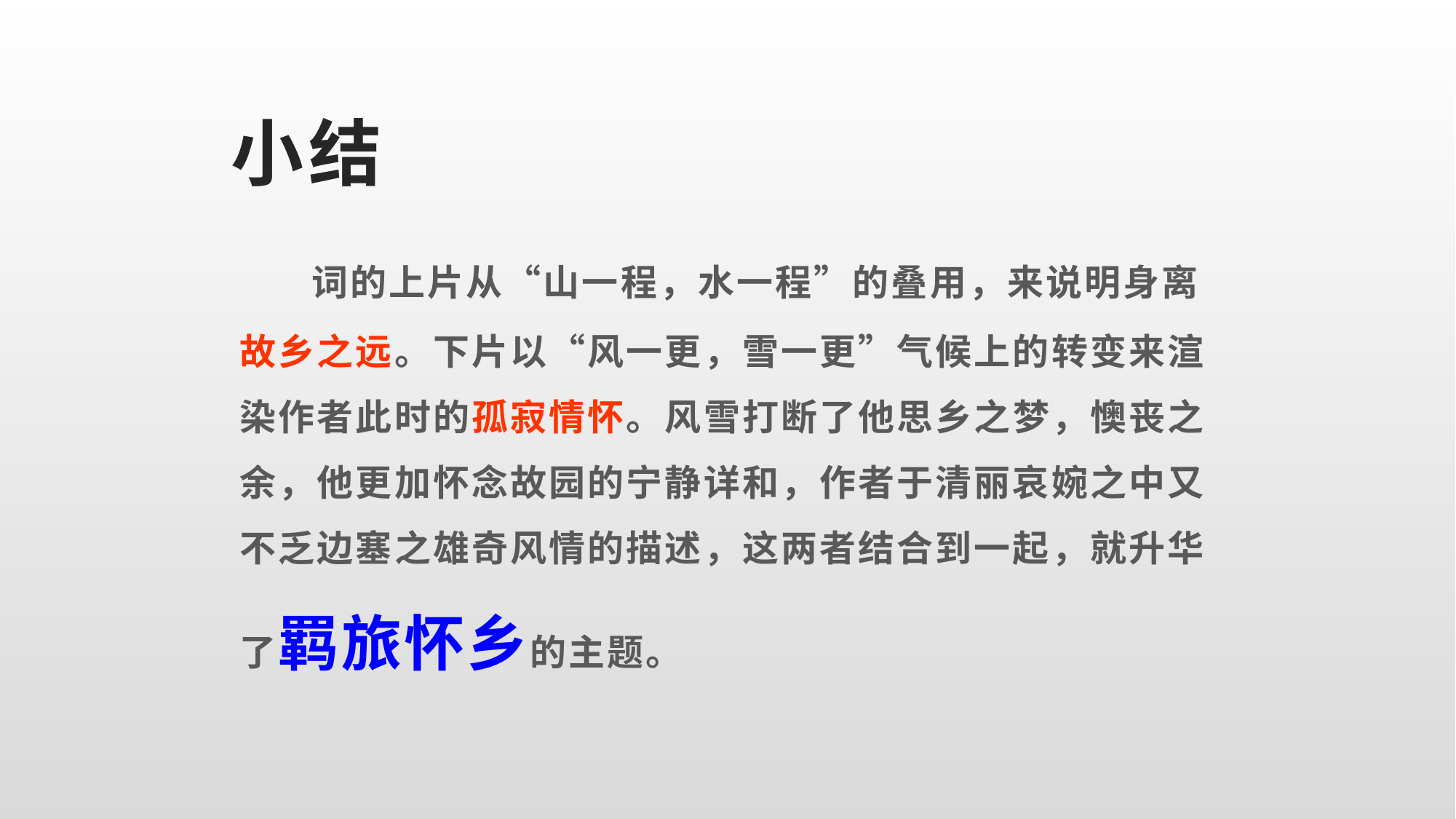

# 小结
    词的上片从“山一程，水一程”的叠用，来说明身离故乡之远。下片以“风一更，雪一更”气候上的转变来渲染作者此时的孤寂情怀。风雪打断了他思乡之梦，懊丧之余，他更加怀念故园的宁静详和，作者于清丽哀婉之中又不乏边塞之雄奇风情的描述，这两者结合到一起，就升华了羁旅怀乡的主题。